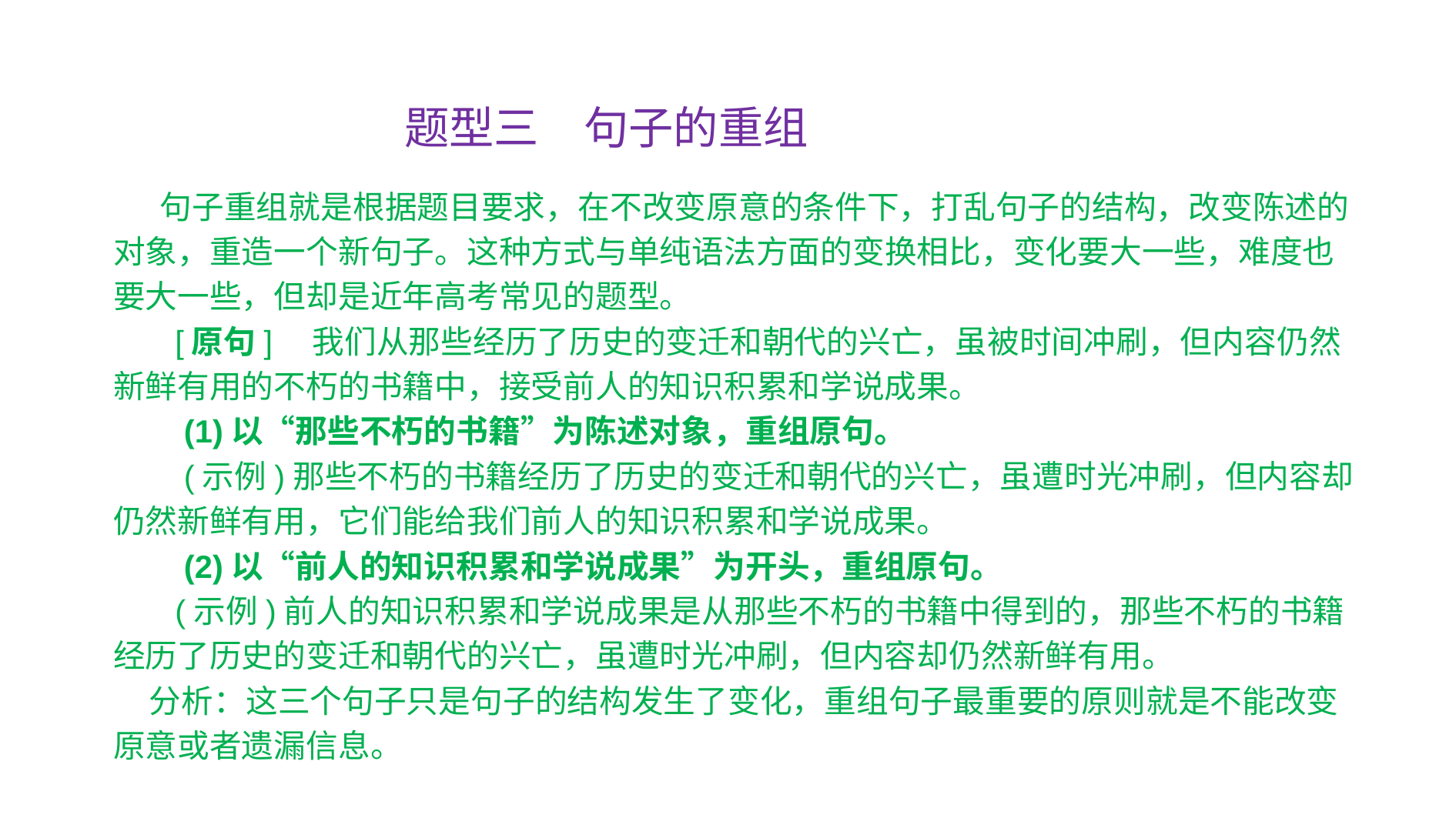

题型三　句子的重组
　  句子重组就是根据题目要求，在不改变原意的条件下，打乱句子的结构，改变陈述的对象，重造一个新句子。这种方式与单纯语法方面的变换相比，变化要大一些，难度也要大一些，但却是近年高考常见的题型。
       [原句]　我们从那些经历了历史的变迁和朝代的兴亡，虽被时间冲刷，但内容仍然新鲜有用的不朽的书籍中，接受前人的知识积累和学说成果。
        (1)以“那些不朽的书籍”为陈述对象，重组原句。
        (示例)那些不朽的书籍经历了历史的变迁和朝代的兴亡，虽遭时光冲刷，但内容却仍然新鲜有用，它们能给我们前人的知识积累和学说成果。
        (2)以“前人的知识积累和学说成果”为开头，重组原句。
       (示例)前人的知识积累和学说成果是从那些不朽的书籍中得到的，那些不朽的书籍经历了历史的变迁和朝代的兴亡，虽遭时光冲刷，但内容却仍然新鲜有用。
    分析：这三个句子只是句子的结构发生了变化，重组句子最重要的原则就是不能改变原意或者遗漏信息。